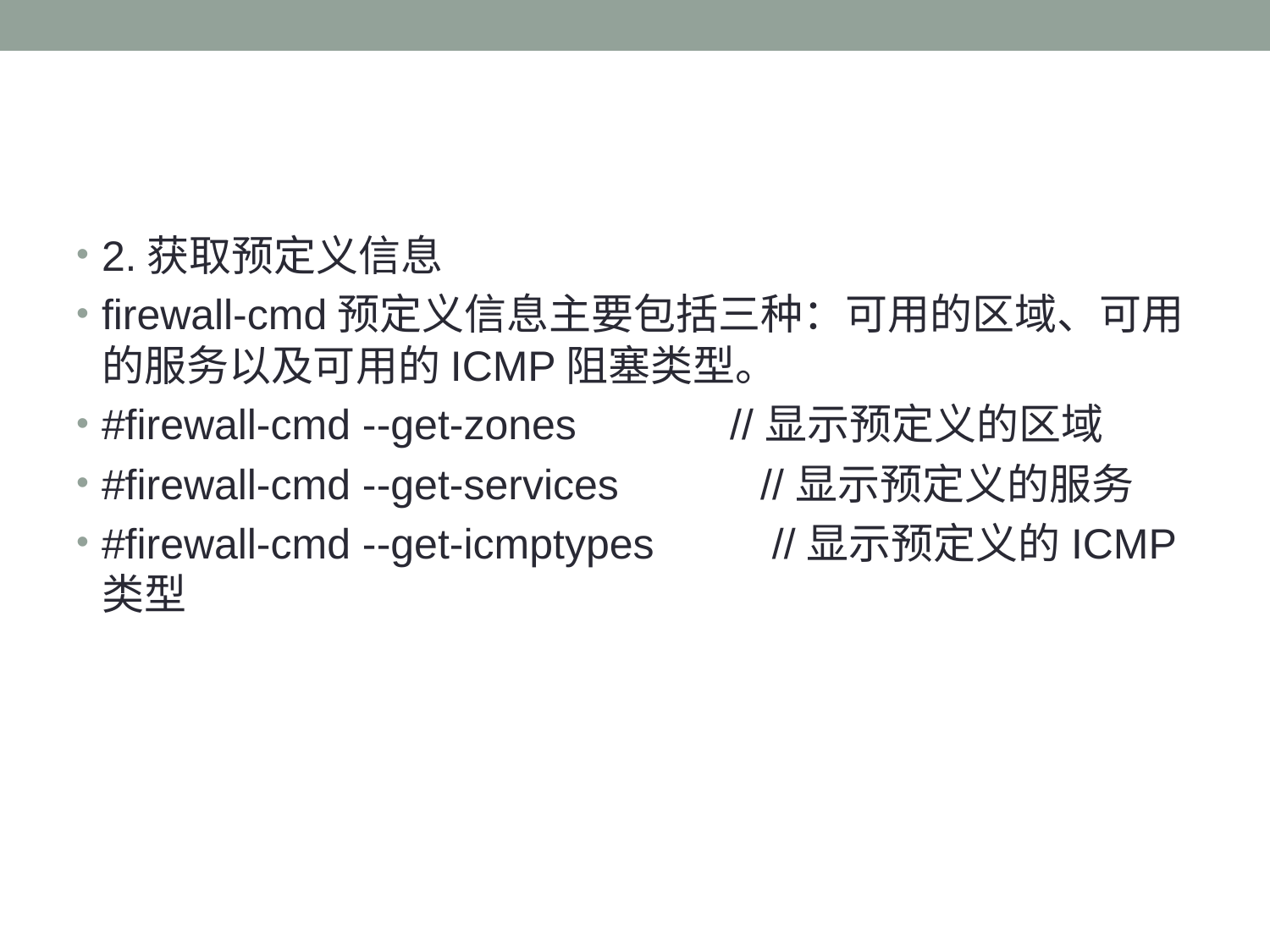

#
2.获取预定义信息
firewall-cmd预定义信息主要包括三种：可用的区域、可用的服务以及可用的ICMP阻塞类型。
#firewall-cmd --get-zones             //显示预定义的区域
#firewall-cmd --get-services            //显示预定义的服务
#firewall-cmd --get-icmptypes          //显示预定义的ICMP类型